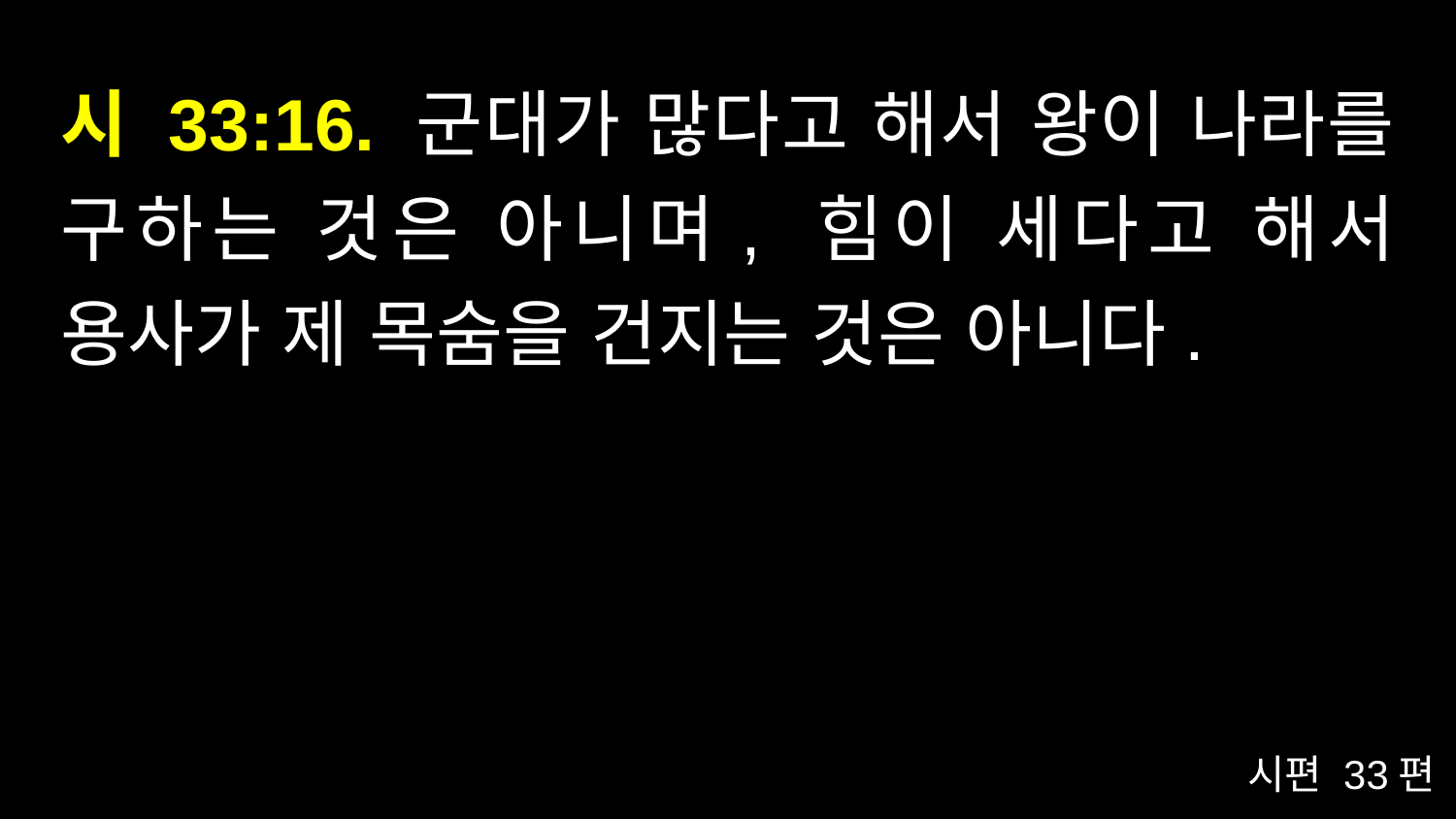

# 시 33:16. 군대가 많다고 해서 왕이 나라를 구하는 것은 아니며, 힘이 세다고 해서 용사가 제 목숨을 건지는 것은 아니다.
시편 33편